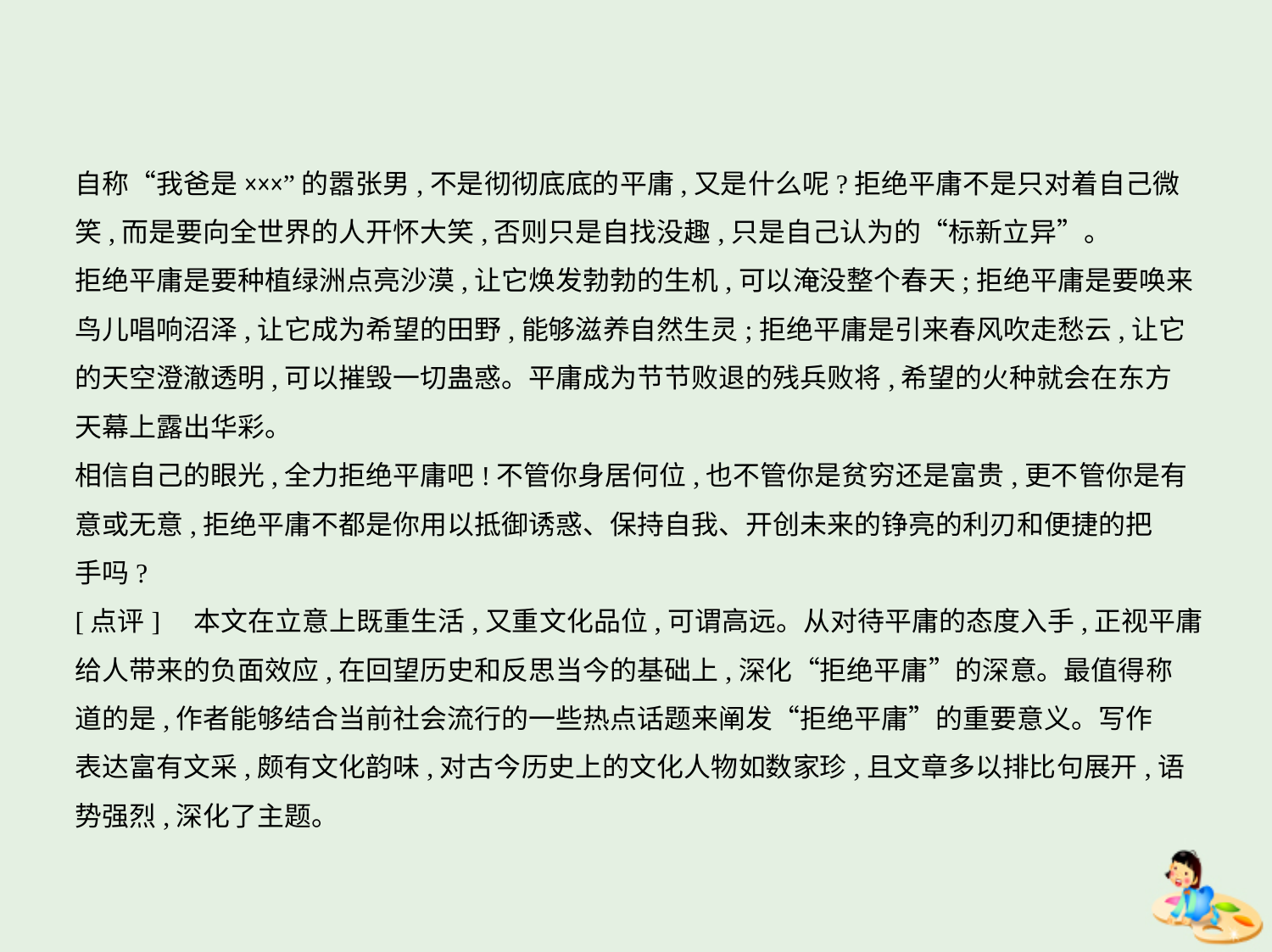

自称“我爸是×××”的嚣张男,不是彻彻底底的平庸,又是什么呢?拒绝平庸不是只对着自己微
笑,而是要向全世界的人开怀大笑,否则只是自找没趣,只是自己认为的“标新立异”。
拒绝平庸是要种植绿洲点亮沙漠,让它焕发勃勃的生机,可以淹没整个春天;拒绝平庸是要唤来
鸟儿唱响沼泽,让它成为希望的田野,能够滋养自然生灵;拒绝平庸是引来春风吹走愁云,让它
的天空澄澈透明,可以摧毁一切蛊惑。平庸成为节节败退的残兵败将,希望的火种就会在东方
天幕上露出华彩。
相信自己的眼光,全力拒绝平庸吧!不管你身居何位,也不管你是贫穷还是富贵,更不管你是有
意或无意,拒绝平庸不都是你用以抵御诱惑、保持自我、开创未来的铮亮的利刃和便捷的把
手吗?
[点评]　本文在立意上既重生活,又重文化品位,可谓高远。从对待平庸的态度入手,正视平庸
给人带来的负面效应,在回望历史和反思当今的基础上,深化“拒绝平庸”的深意。最值得称
道的是,作者能够结合当前社会流行的一些热点话题来阐发“拒绝平庸”的重要意义。写作
表达富有文采,颇有文化韵味,对古今历史上的文化人物如数家珍,且文章多以排比句展开,语
势强烈,深化了主题。